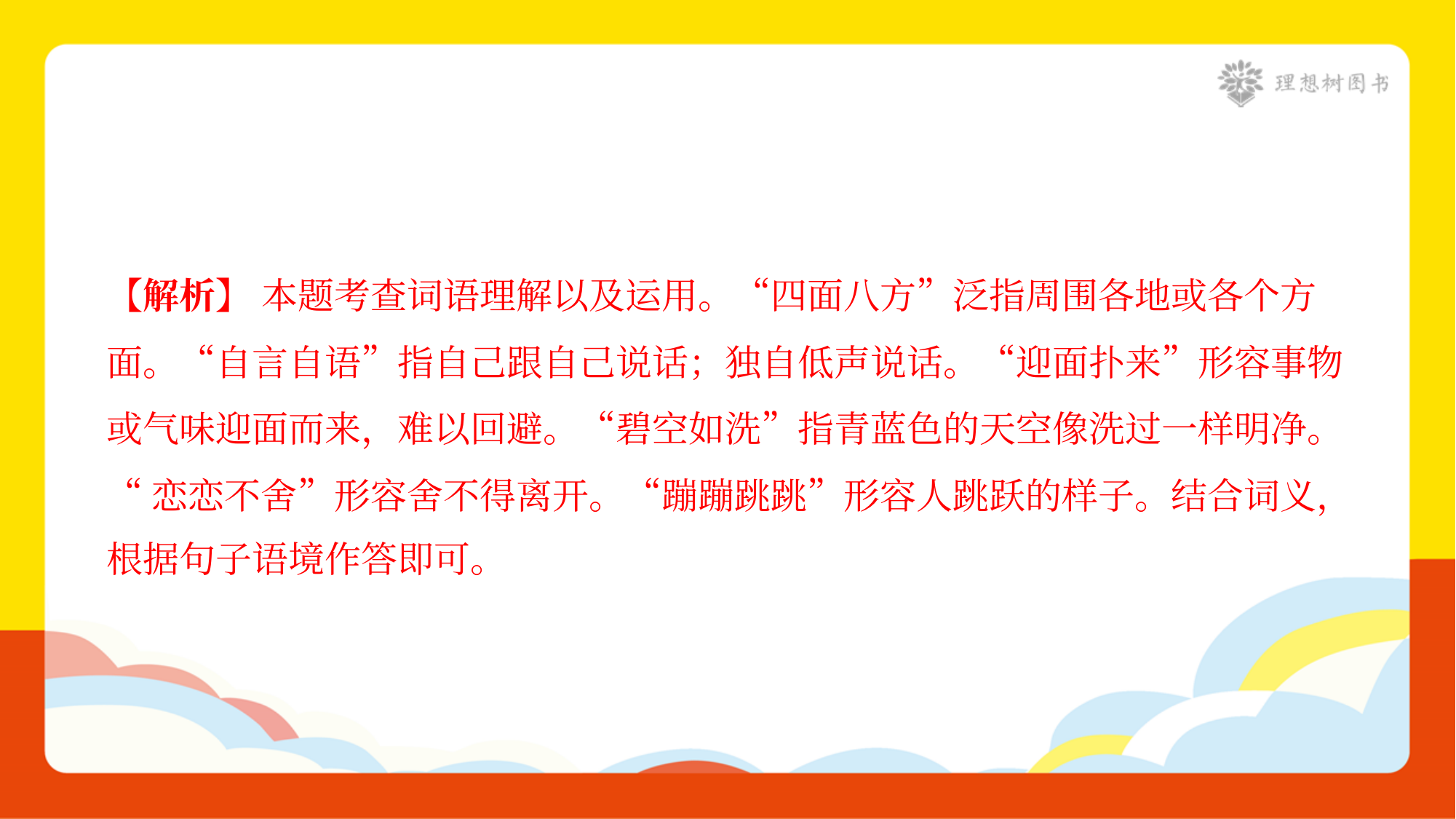

【解析】 本题考查词语理解以及运用。“四面八方”泛指周围各地或各个方
面。“自言自语”指自己跟自己说话；独自低声说话。“迎面扑来”形容事物
或气味迎面而来，难以回避。“碧空如洗”指青蓝色的天空像洗过一样明净。
“恋恋不舍”形容舍不得离开。“蹦蹦跳跳”形容人跳跃的样子。结合词义，
根据句子语境作答即可。